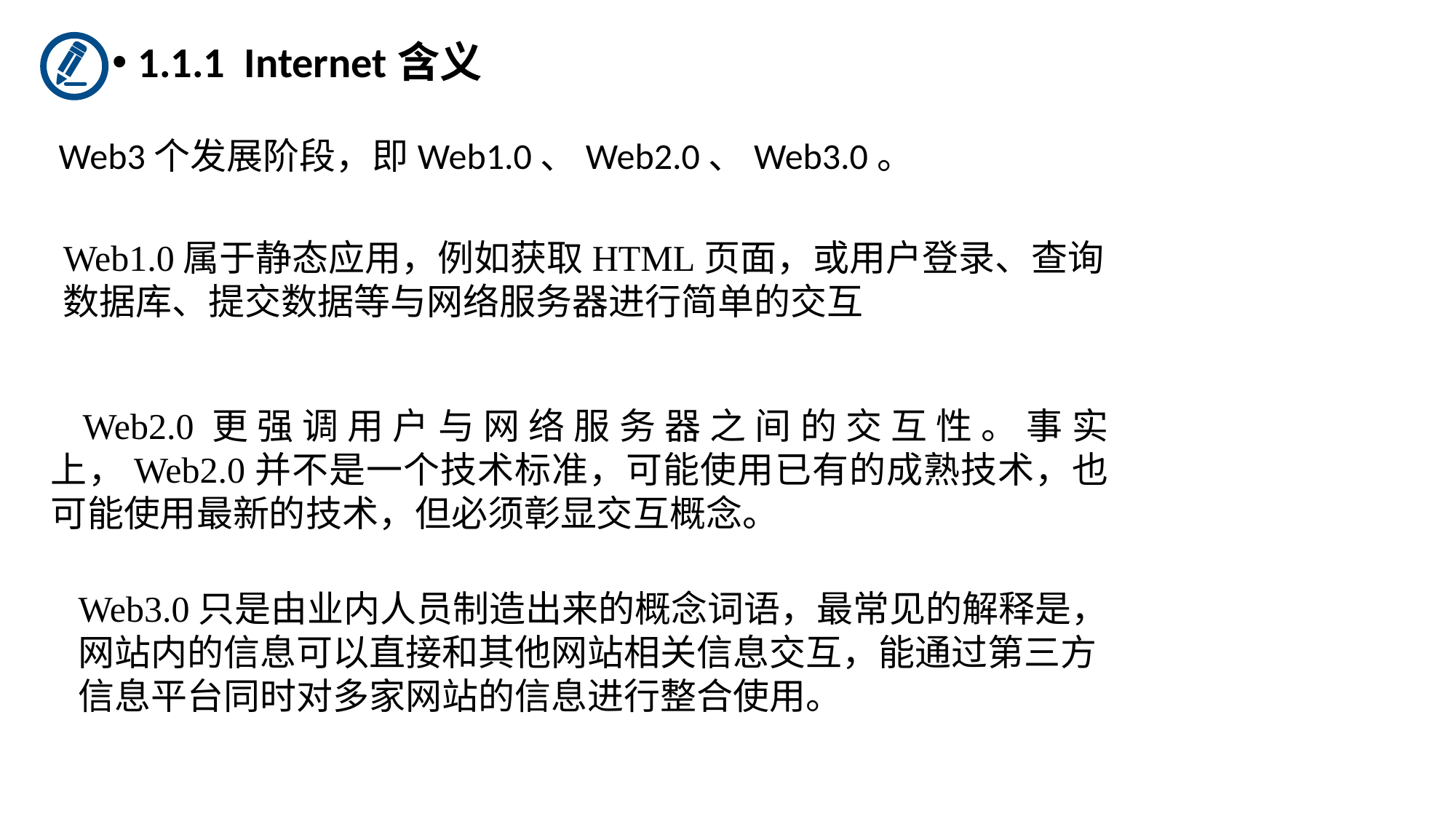

1.1.1  Internet含义
Web3个发展阶段，即Web1.0、Web2.0、Web3.0。
Web1.0属于静态应用，例如获取HTML页面，或用户登录、查询数据库、提交数据等与网络服务器进行简单的交互
Web2.0更强调用户与网络服务器之间的交互性。事实上，Web2.0并不是一个技术标准，可能使用已有的成熟技术，也可能使用最新的技术，但必须彰显交互概念。
Web3.0只是由业内人员制造出来的概念词语，最常见的解释是，网站内的信息可以直接和其他网站相关信息交互，能通过第三方信息平台同时对多家网站的信息进行整合使用。